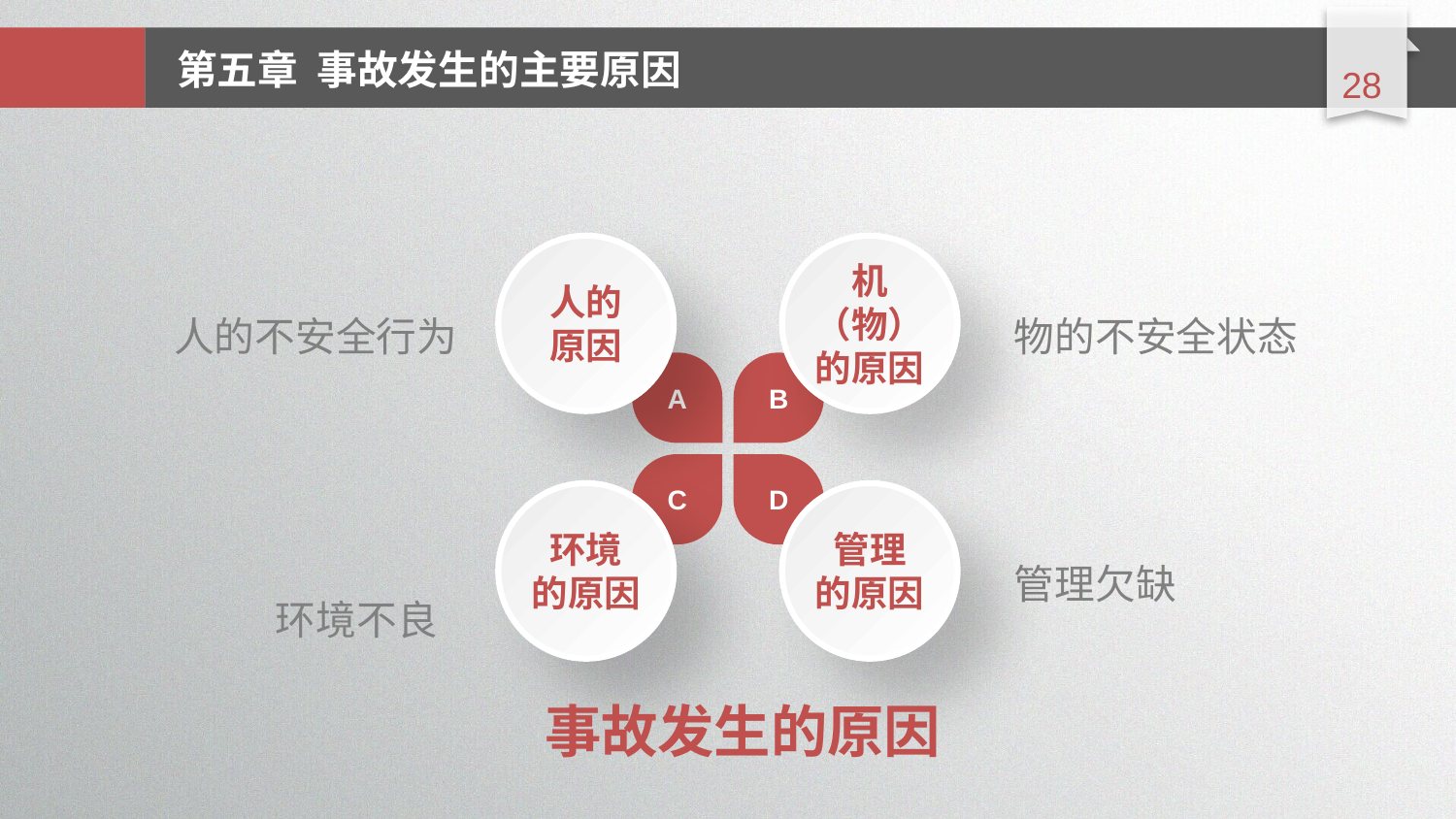

延时符
第五章  事故发生的主要原因
人的
原因
机（物）的原因
人的不安全行为
物的不安全状态

A

B

C

D
环境
的原因
管理
的原因
管理欠缺
环境不良
事故发生的原因